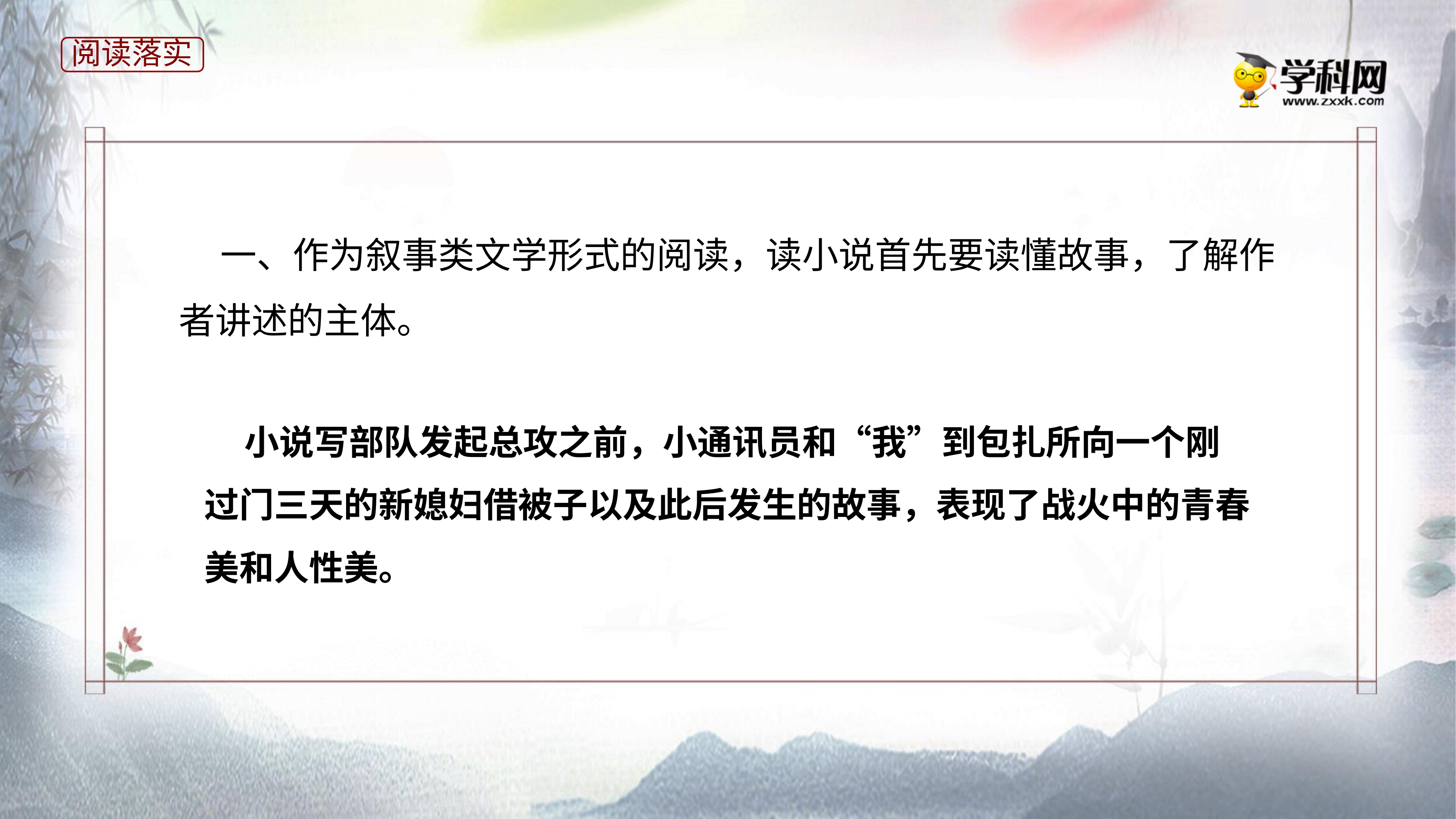

阅读落实

    一、作为叙事类文学形式的阅读，读小说首先要读懂故事，了解作者讲述的主体。

    小说写部队发起总攻之前，小通讯员和“我”到包扎所向一个刚过门三天的新媳妇借被子以及此后发生的故事，表现了战火中的青春美和人性美。